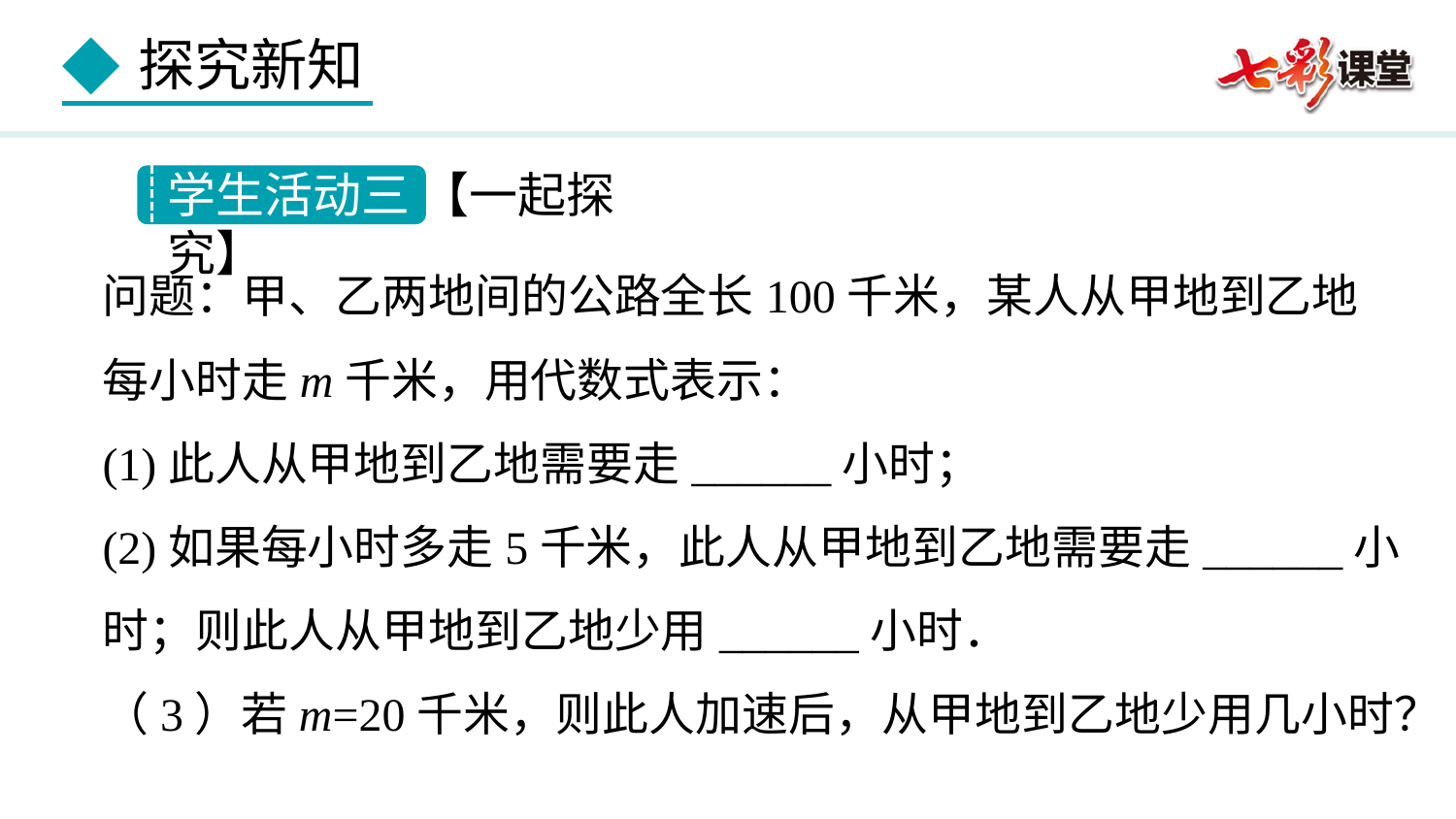

学生活动三 【一起探究】

问题：甲、乙两地间的公路全长100千米，某人从甲地到乙地每小时走m千米，用代数式表示：
(1)此人从甲地到乙地需要走______小时；
(2)如果每小时多走5千米，此人从甲地到乙地需要走______小时；则此人从甲地到乙地少用______小时．
（3）若m=20千米，则此人加速后，从甲地到乙地少用几小时？